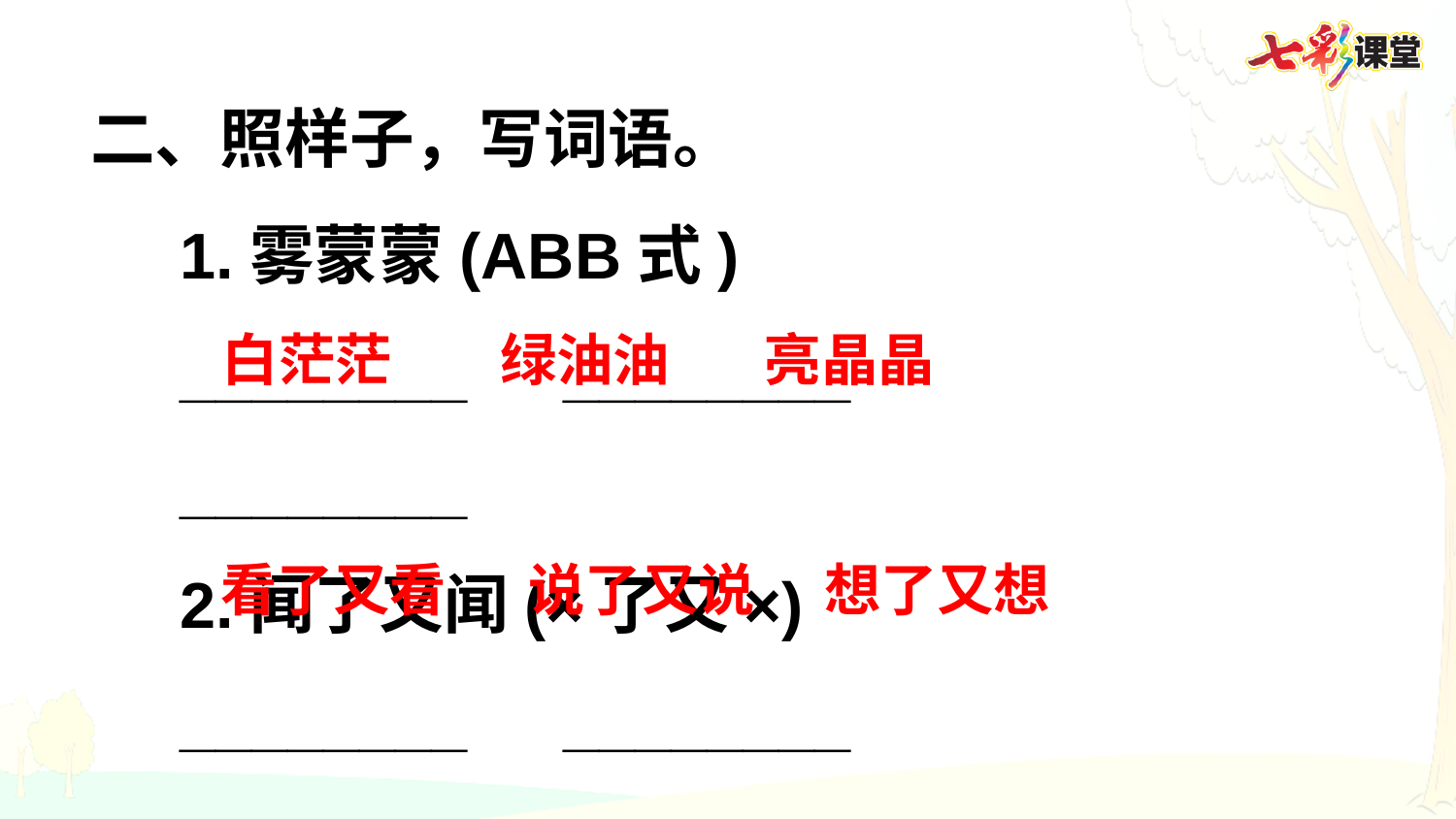

二、照样子，写词语。
1.雾蒙蒙(ABB式)
________　________　________
2.闻了又闻(×了又×)
________　________　________
白茫茫　    绿油油　   亮晶晶

看了又看　  说了又说　 想了又想